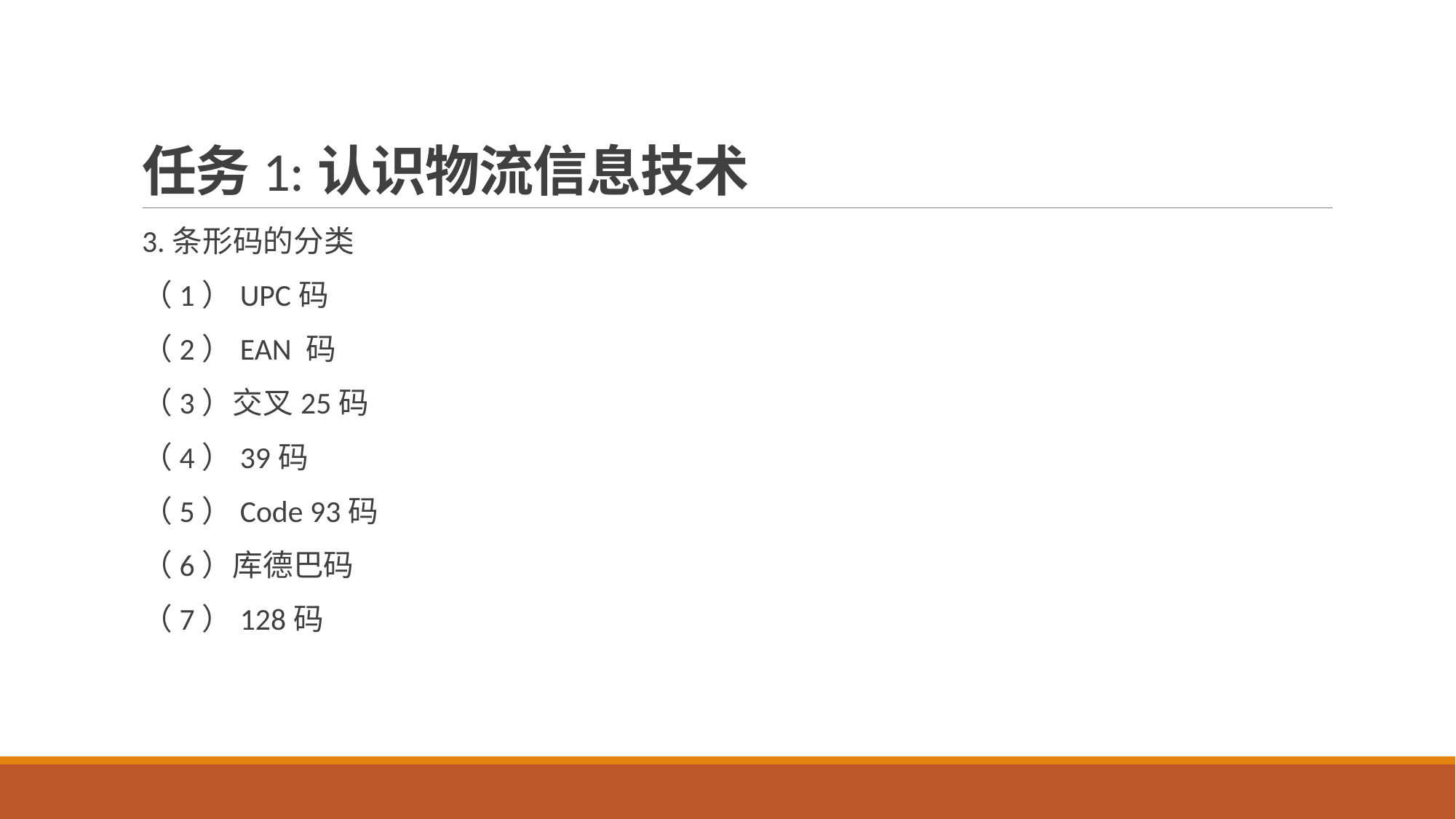

# 任务1:认识物流信息技术
3.条形码的分类
（1）UPC码
（2）EAN 码
（3）交叉25码
（4）39码
（5）Code 93码
（6）库德巴码
（7）128码